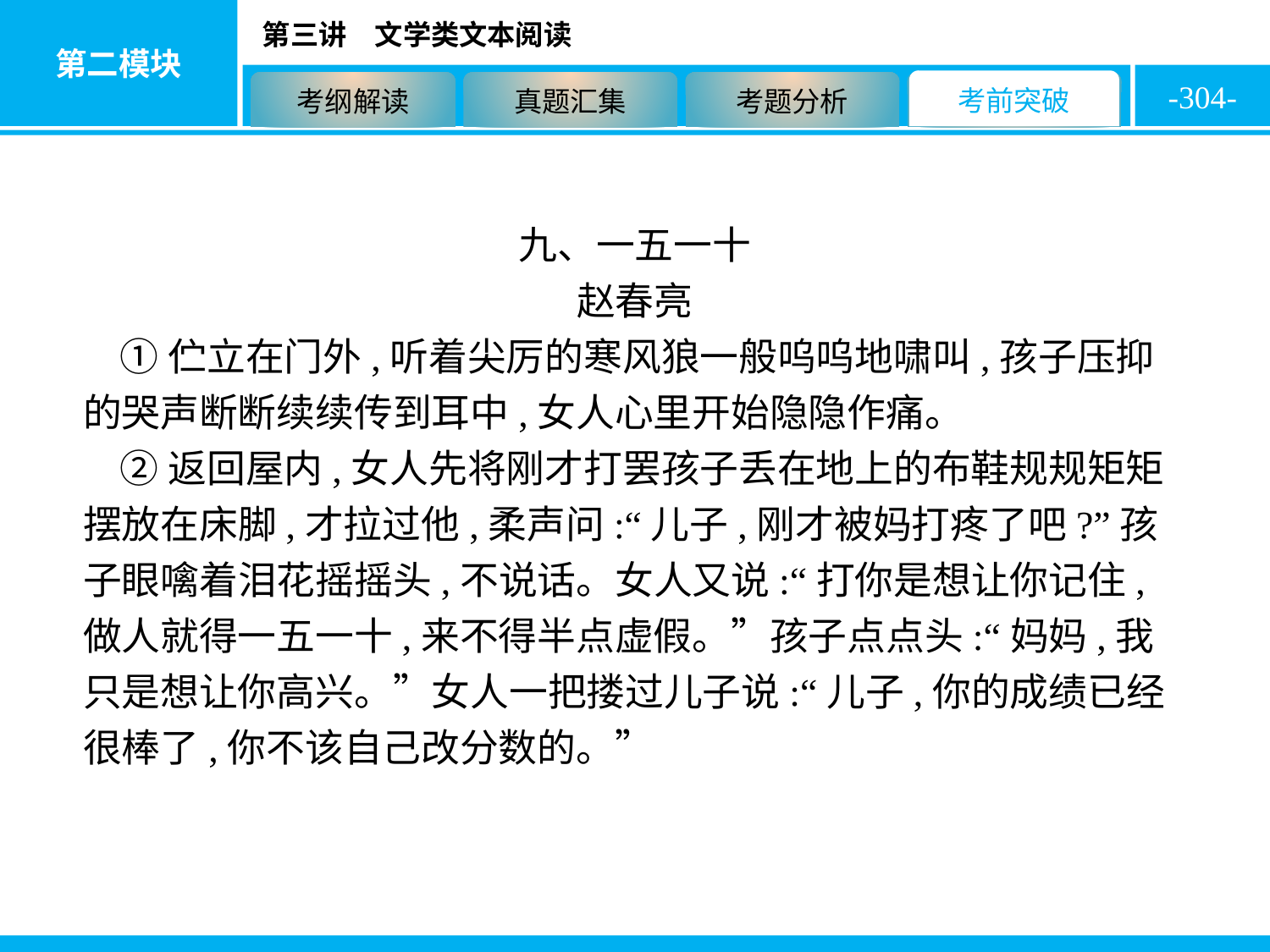

-304-
九、一五一十
赵春亮
①伫立在门外,听着尖厉的寒风狼一般呜呜地啸叫,孩子压抑的哭声断断续续传到耳中,女人心里开始隐隐作痛。
②返回屋内,女人先将刚才打罢孩子丢在地上的布鞋规规矩矩摆放在床脚,才拉过他,柔声问:“儿子,刚才被妈打疼了吧?”孩子眼噙着泪花摇摇头,不说话。女人又说:“打你是想让你记住,做人就得一五一十,来不得半点虚假。”孩子点点头:“妈妈,我只是想让你高兴。”女人一把搂过儿子说:“儿子,你的成绩已经很棒了,你不该自己改分数的。”